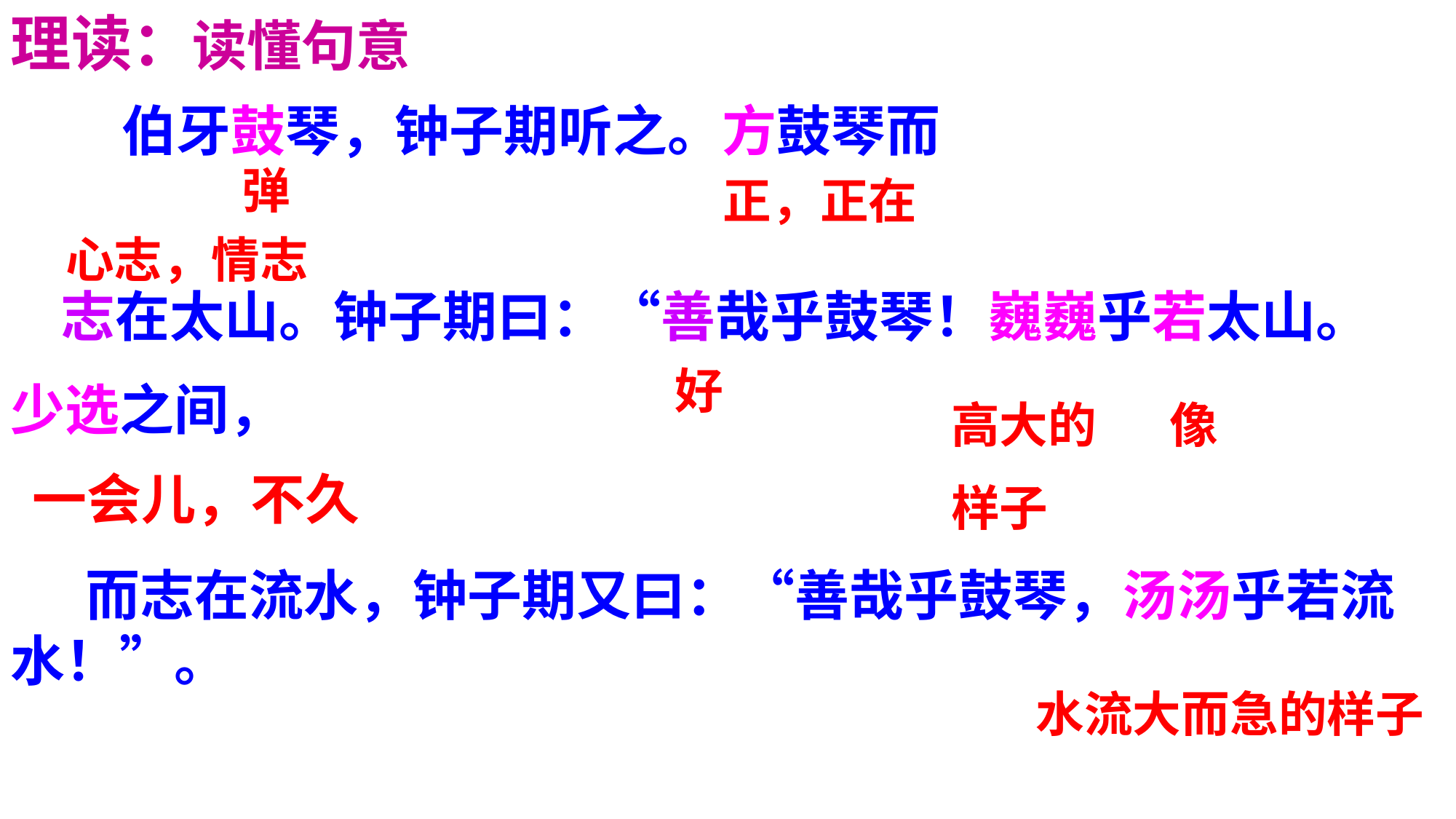

理读：读懂句意
         伯牙鼓琴，钟子期听之。方鼓琴而

   志在太山。钟子期曰：“善哉乎鼓琴！巍巍乎若太山。
少选之间，

     而志在流水，钟子期又曰：“善哉乎鼓琴，汤汤乎若流水！”。
弹
正，正在
心志，情志
好
高大的
样子
像
一会儿，不久
 水流大而急的样子